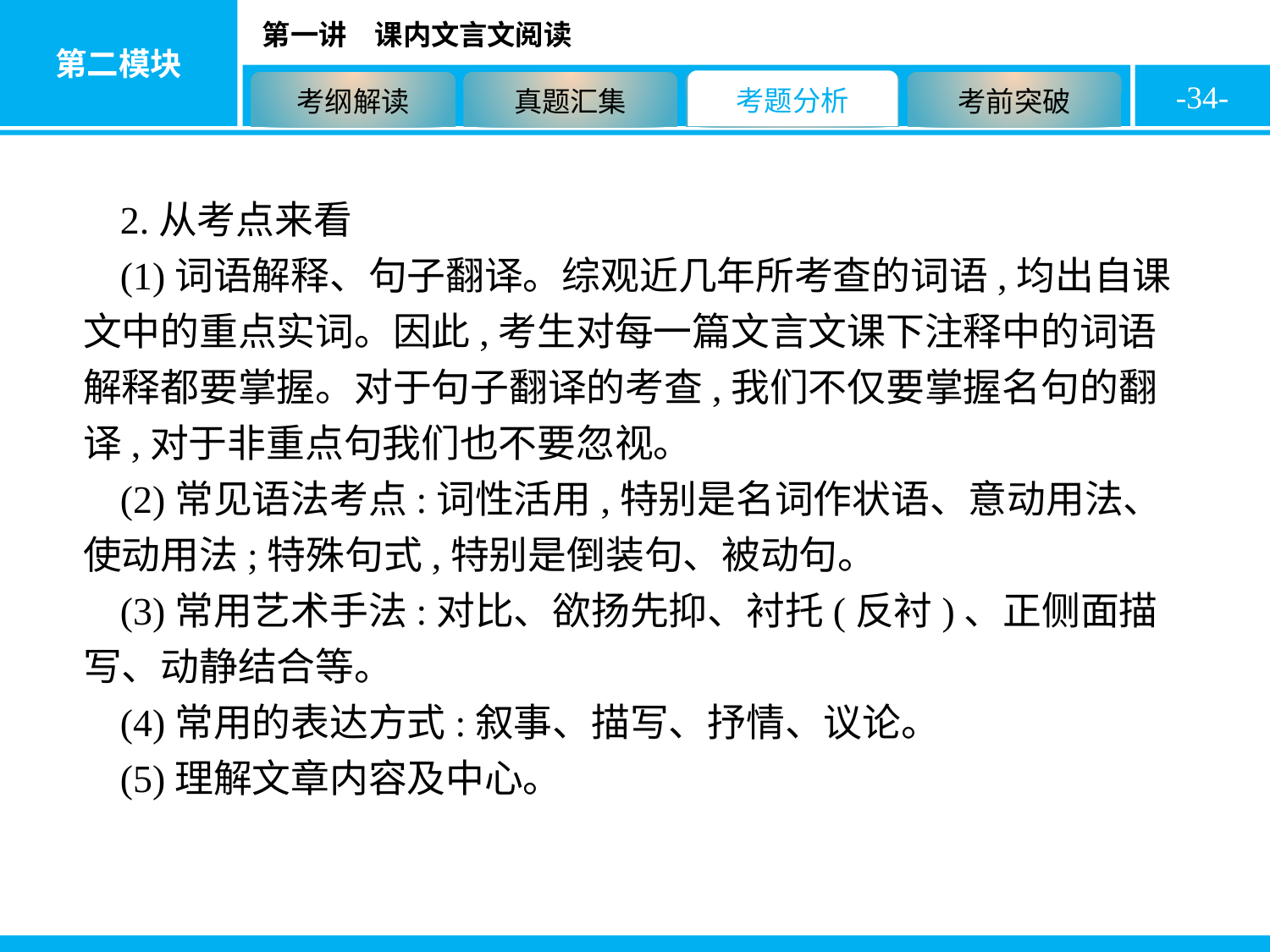

-34-
2.从考点来看
(1)词语解释、句子翻译。综观近几年所考查的词语,均出自课文中的重点实词。因此,考生对每一篇文言文课下注释中的词语解释都要掌握。对于句子翻译的考查,我们不仅要掌握名句的翻译,对于非重点句我们也不要忽视。
(2)常见语法考点:词性活用,特别是名词作状语、意动用法、使动用法;特殊句式,特别是倒装句、被动句。
(3)常用艺术手法:对比、欲扬先抑、衬托(反衬)、正侧面描写、动静结合等。
(4)常用的表达方式:叙事、描写、抒情、议论。
(5)理解文章内容及中心。